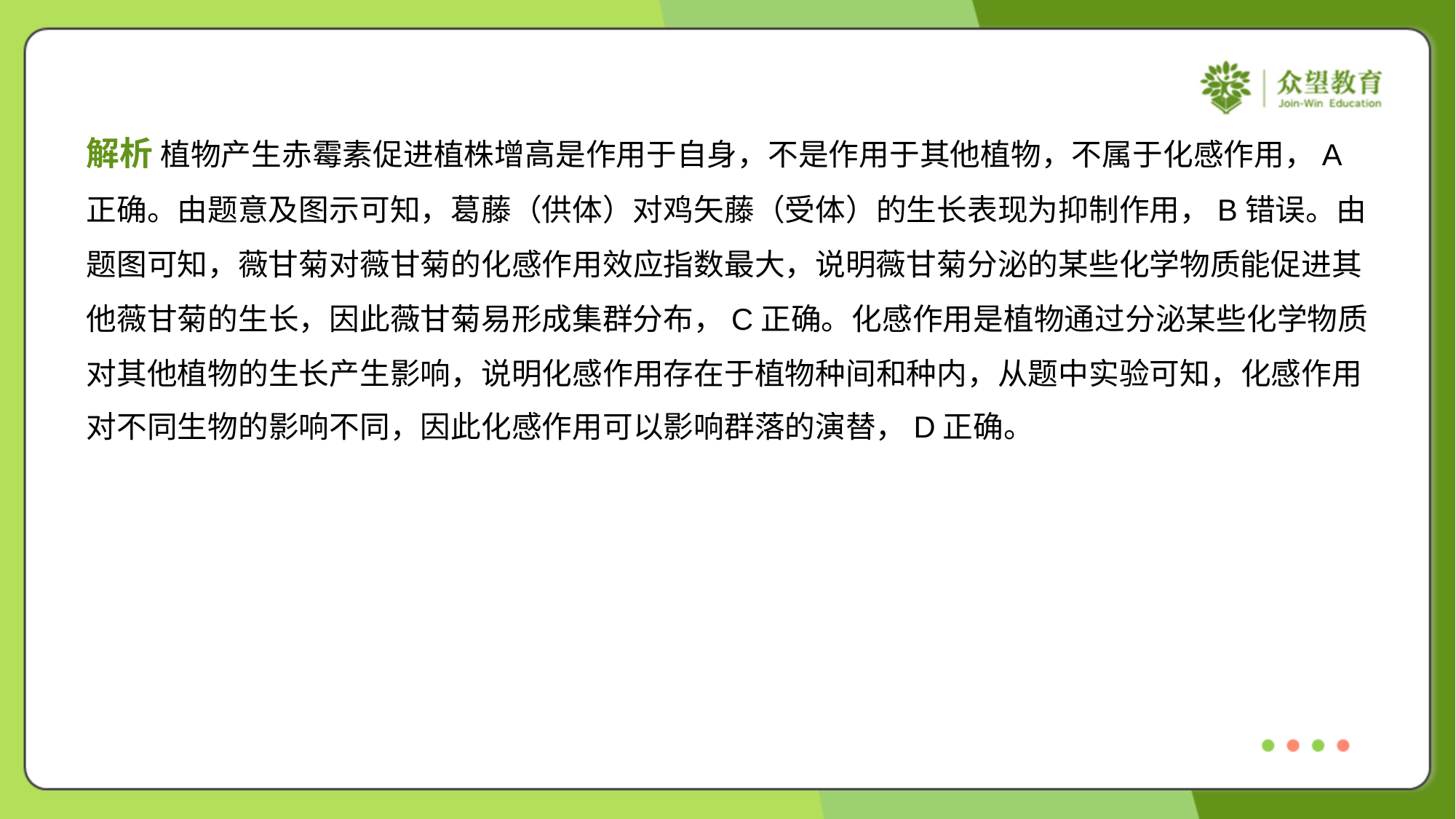

解析 植物产生赤霉素促进植株增高是作用于自身，不是作用于其他植物，不属于化感作用，A
正确。由题意及图示可知，葛藤（供体）对鸡矢藤（受体）的生长表现为抑制作用，B错误。由
题图可知，薇甘菊对薇甘菊的化感作用效应指数最大，说明薇甘菊分泌的某些化学物质能促进其
他薇甘菊的生长，因此薇甘菊易形成集群分布，C正确。化感作用是植物通过分泌某些化学物质
对其他植物的生长产生影响，说明化感作用存在于植物种间和种内，从题中实验可知，化感作用
对不同生物的影响不同，因此化感作用可以影响群落的演替，D正确。